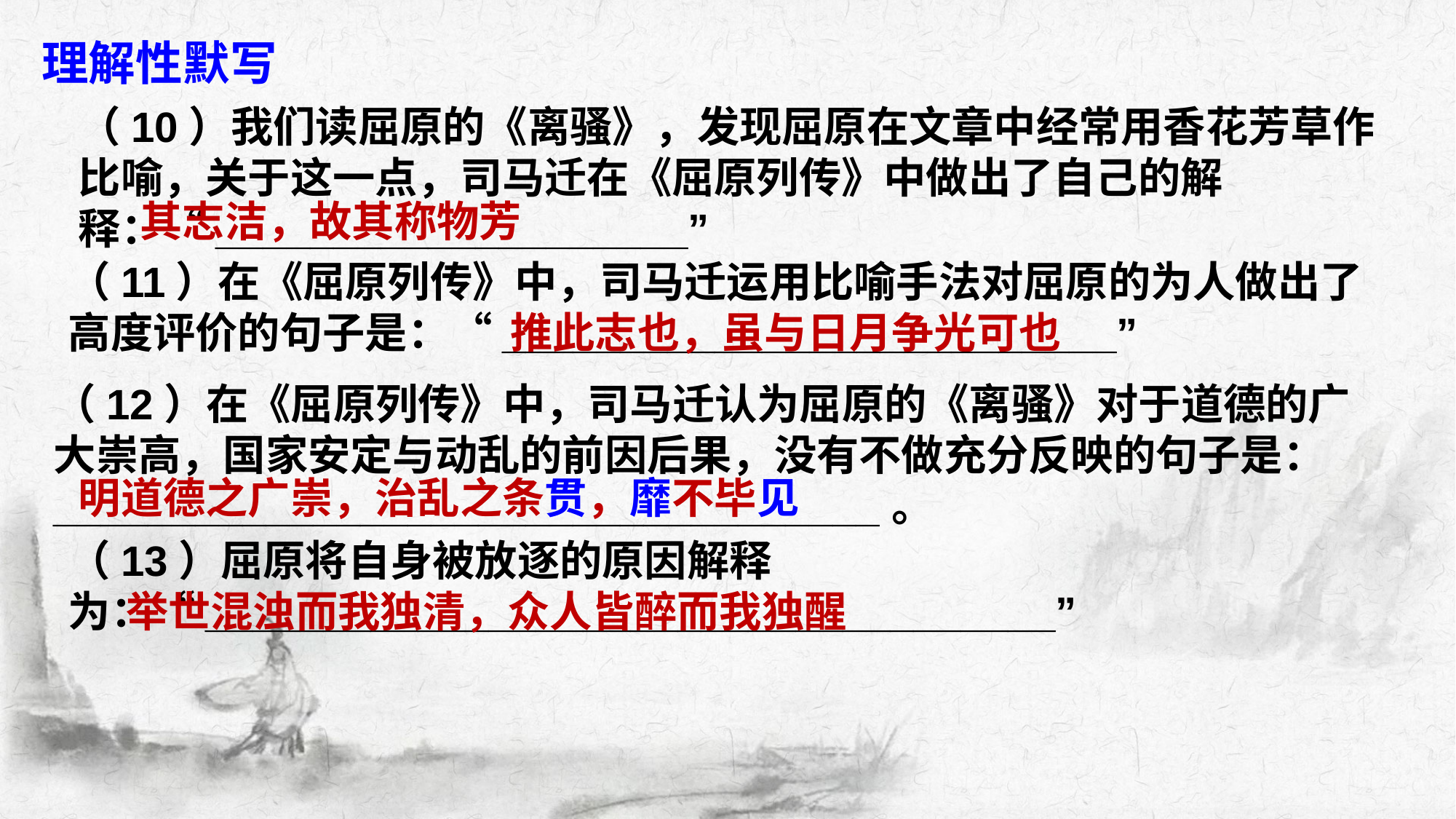

理解性默写
（10）我们读屈原的《离骚》，发现屈原在文章中经常用香花芳草作比喻，关于这一点，司马迁在《屈原列传》中做出了自己的解释：“____________________”
政论文
其志洁，故其称物芳
（11）在《屈原列传》中，司马迁运用比喻手法对屈原的为人做出了高度评价的句子是：“__________________________”
推此志也，虽与日月争光可也
（12）在《屈原列传》中，司马迁认为屈原的《离骚》对于道德的广大崇高，国家安定与动乱的前因后果，没有不做充分反映的句子是：___________________________________。
明道德之广崇，治乱之条贯，靡不毕见
（13）屈原将自身被放逐的原因解释为：“____________________________________”
举世混浊而我独清，众人皆醉而我独醒